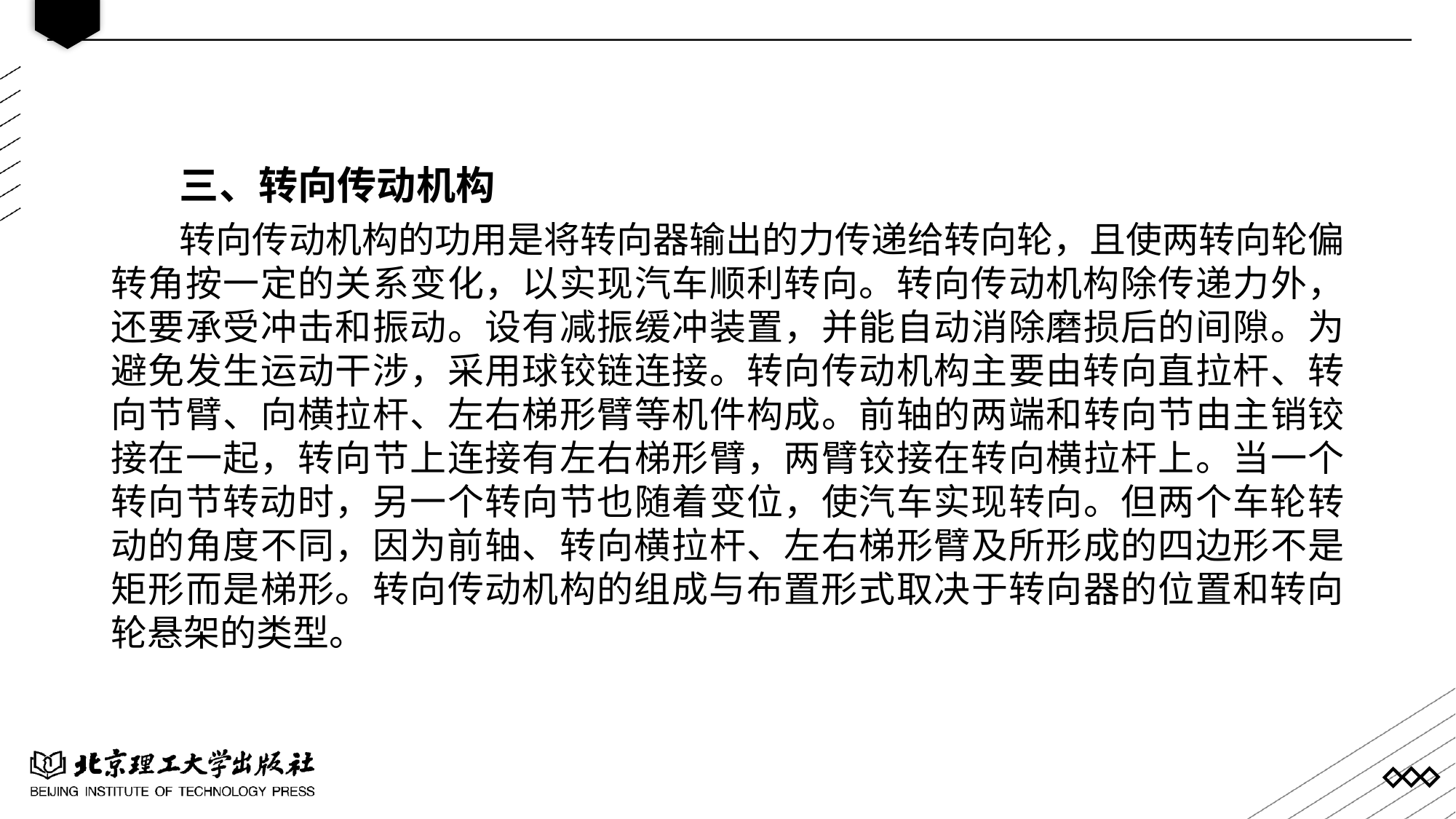

三、转向传动机构
转向传动机构的功用是将转向器输出的力传递给转向轮，且使两转向轮偏转角按一定的关系变化，以实现汽车顺利转向。转向传动机构除传递力外，还要承受冲击和振动。设有减振缓冲装置，并能自动消除磨损后的间隙。为避免发生运动干涉，采用球铰链连接。转向传动机构主要由转向直拉杆、转向节臂、向横拉杆、左右梯形臂等机件构成。前轴的两端和转向节由主销铰接在一起，转向节上连接有左右梯形臂，两臂铰接在转向横拉杆上。当一个转向节转动时，另一个转向节也随着变位，使汽车实现转向。但两个车轮转动的角度不同，因为前轴、转向横拉杆、左右梯形臂及所形成的四边形不是矩形而是梯形。转向传动机构的组成与布置形式取决于转向器的位置和转向轮悬架的类型。